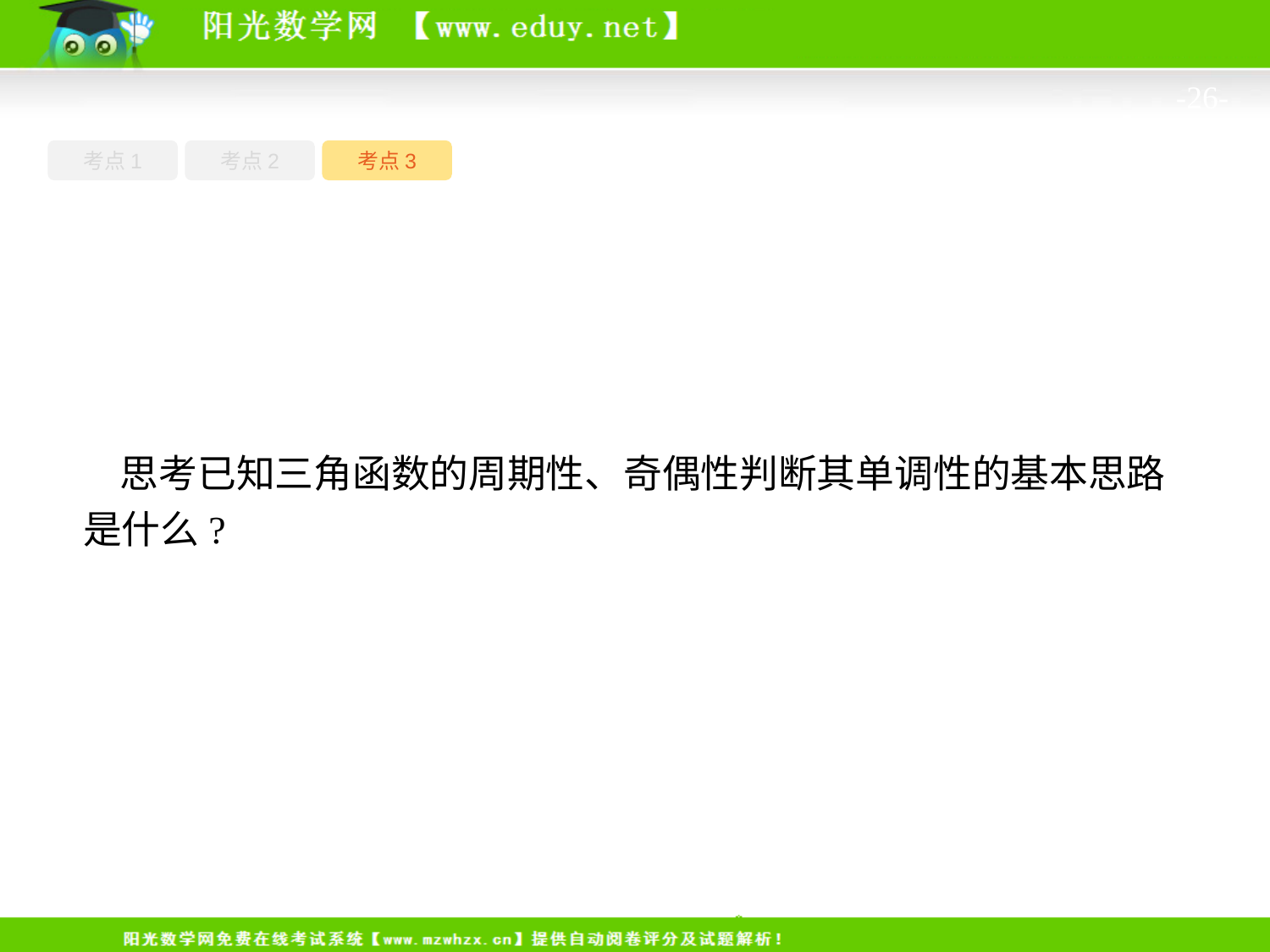

-26-
考点1
考点3
考点2
思考已知三角函数的周期性、奇偶性判断其单调性的基本思路是什么?